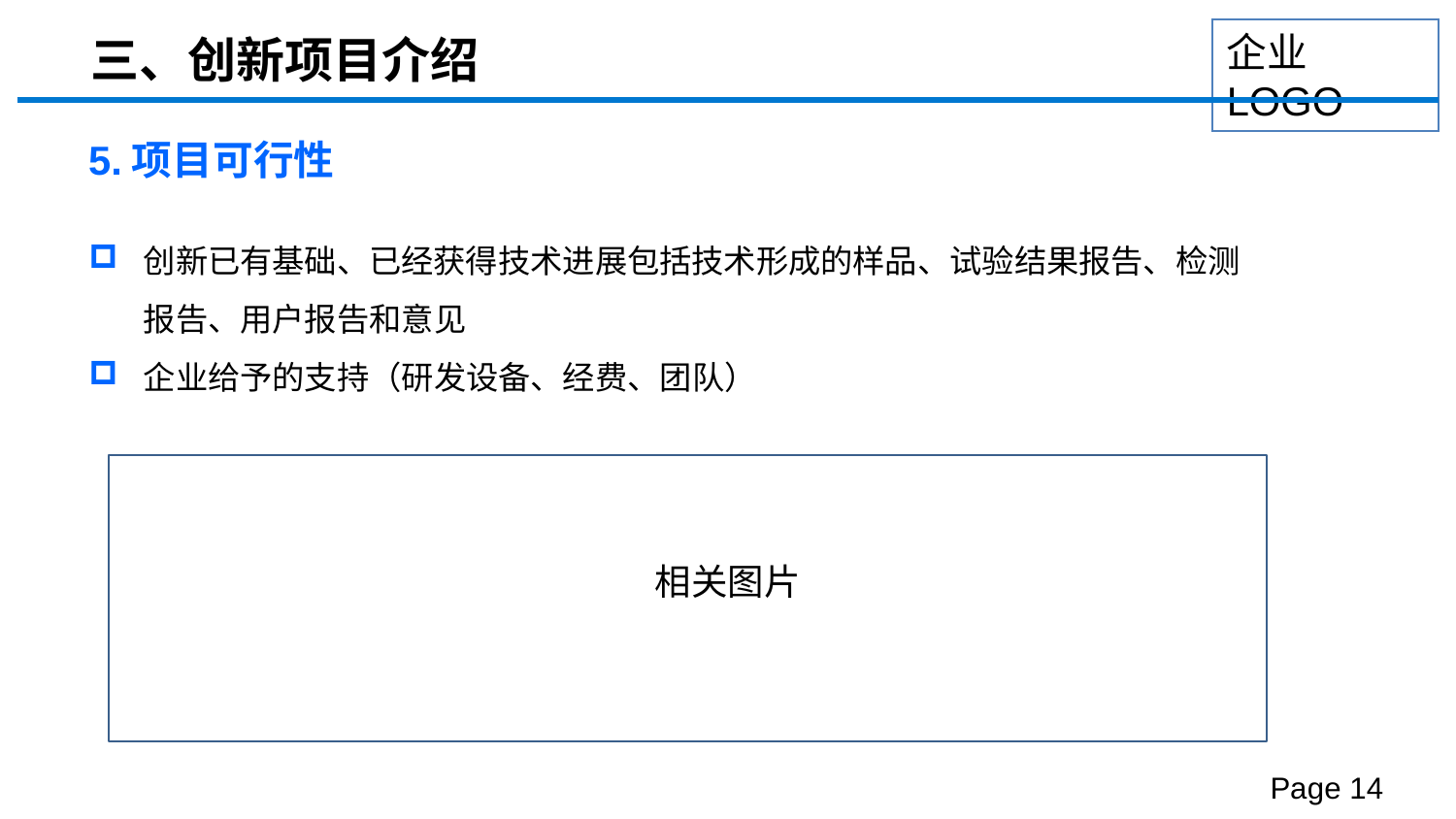

三、创新项目介绍
5.项目可行性
创新已有基础、已经获得技术进展包括技术形成的样品、试验结果报告、检测报告、用户报告和意见
企业给予的支持（研发设备、经费、团队）

相关图片
Page 14